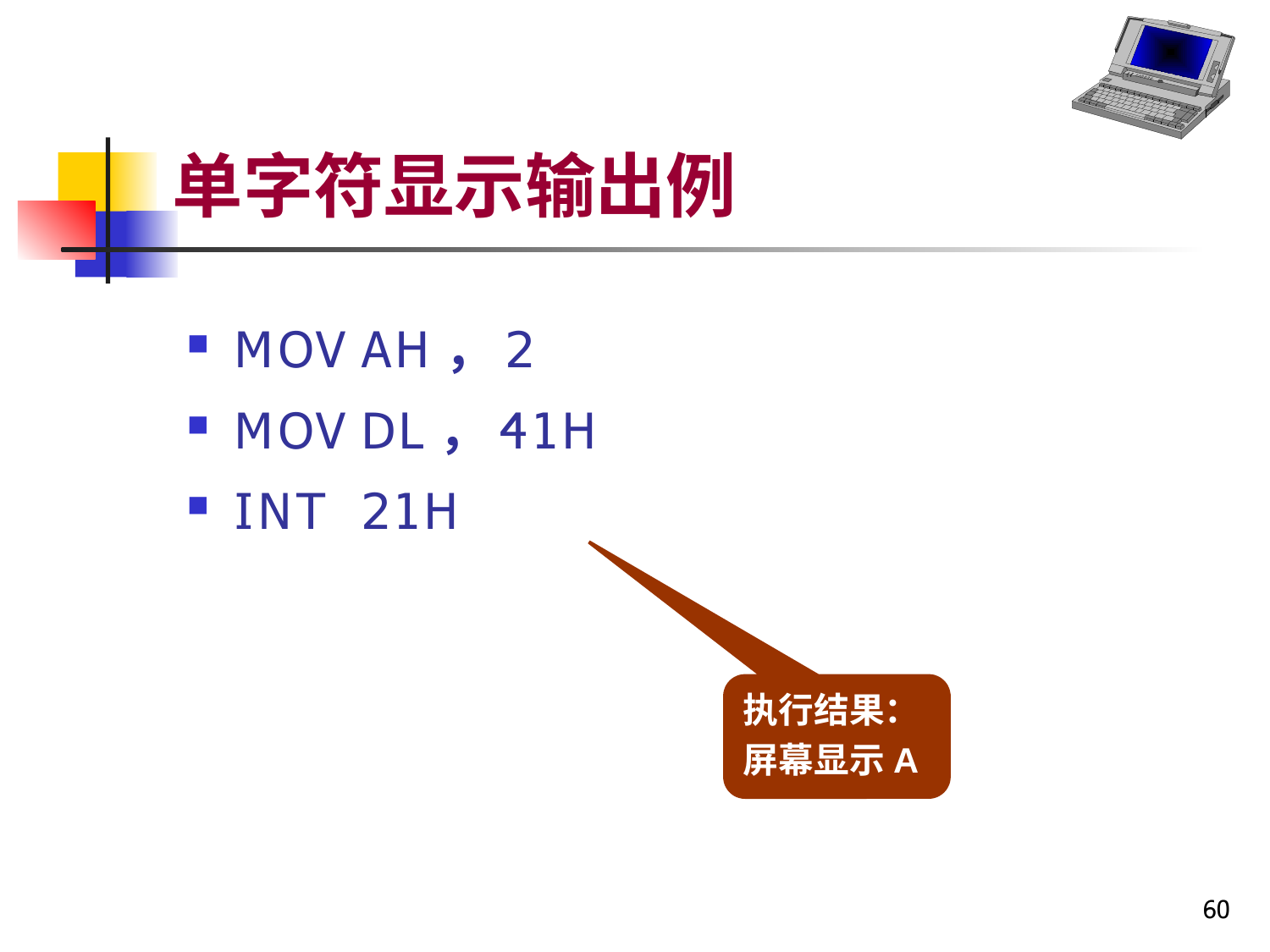

# 单字符显示输出例
MOV	AH，2
MOV	DL，41H
INT	21H
执行结果：
屏幕显示A
60